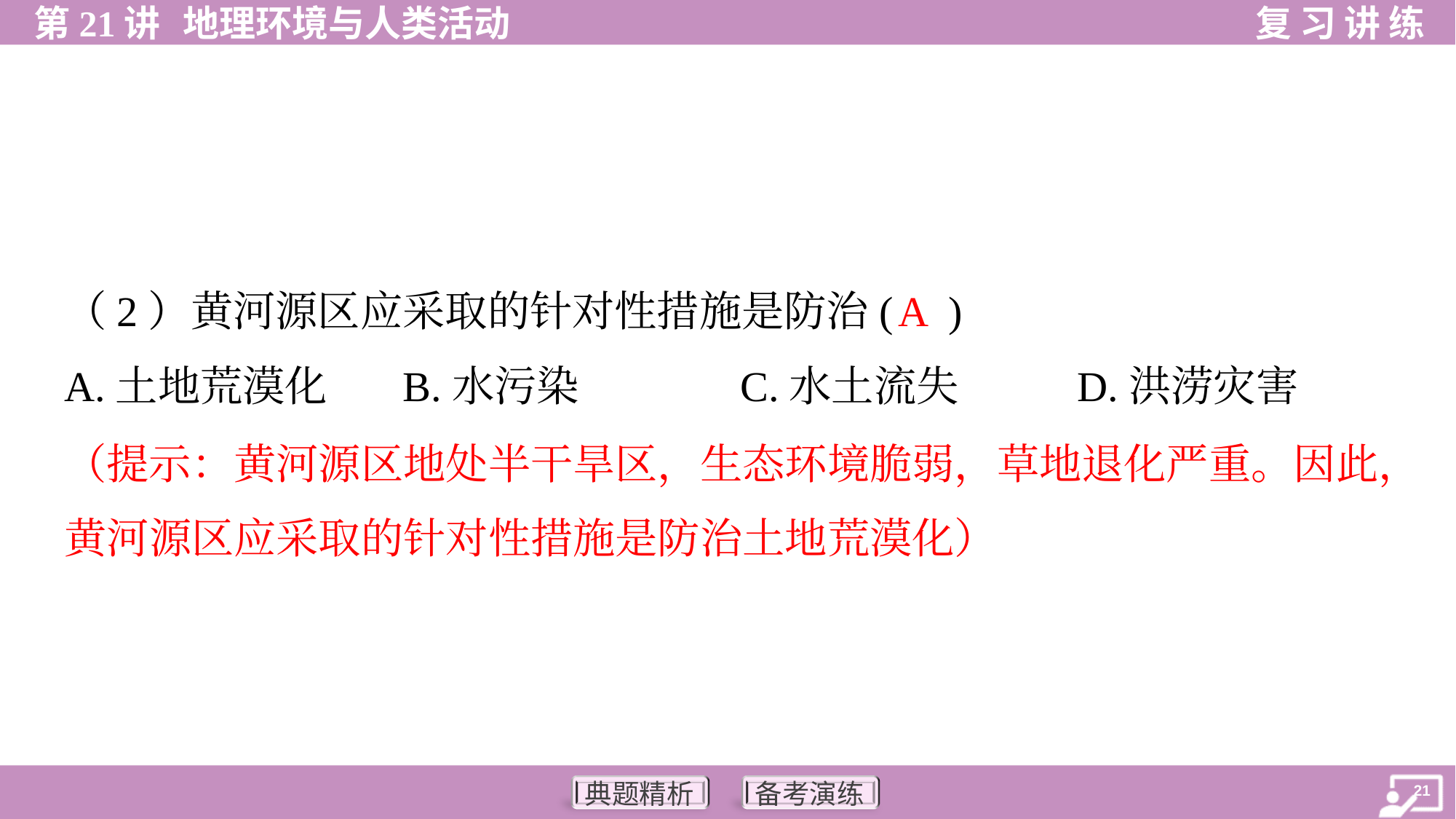

A
（2）黄河源区应采取的针对性措施是防治(     )
A.土地荒漠化	B.水污染	C.水土流失	D.洪涝灾害
（提示：黄河源区地处半干旱区，生态环境脆弱，草地退化严重。因此，
黄河源区应采取的针对性措施是防治土地荒漠化）